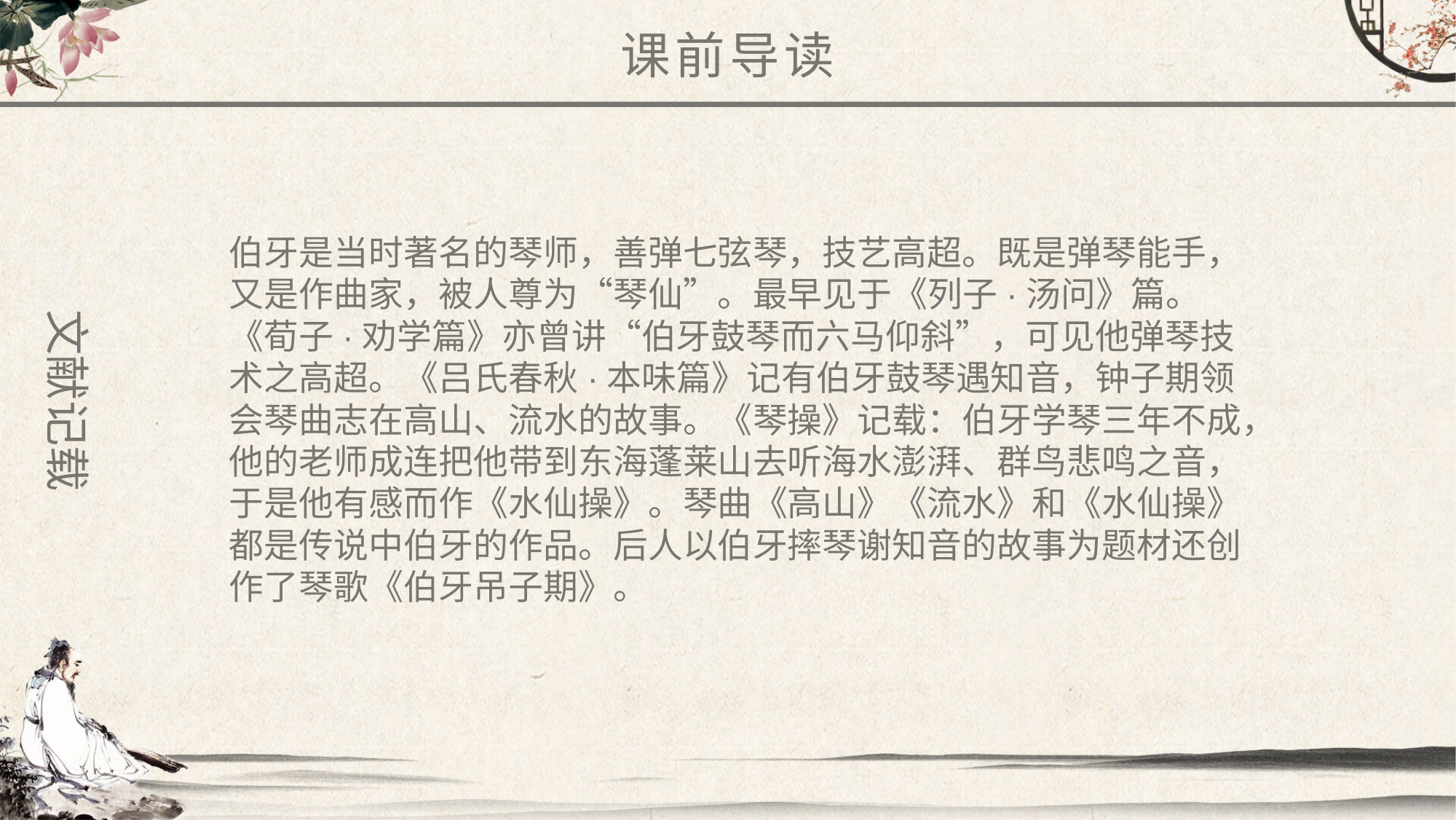

课前导读

伯牙是当时著名的琴师，善弹七弦琴，技艺高超。既是弹琴能手，又是作曲家，被人尊为“琴仙”。最早见于《列子·汤问》篇。《荀子·劝学篇》亦曾讲“伯牙鼓琴而六马仰斜”，可见他弹琴技术之高超。《吕氏春秋·本味篇》记有伯牙鼓琴遇知音，钟子期领会琴曲志在高山、流水的故事。《琴操》记载：伯牙学琴三年不成，他的老师成连把他带到东海蓬莱山去听海水澎湃、群鸟悲鸣之音，于是他有感而作《水仙操》。琴曲《高山》《流水》和《水仙操》都是传说中伯牙的作品。后人以伯牙摔琴谢知音的故事为题材还创作了琴歌《伯牙吊子期》。
文献记载